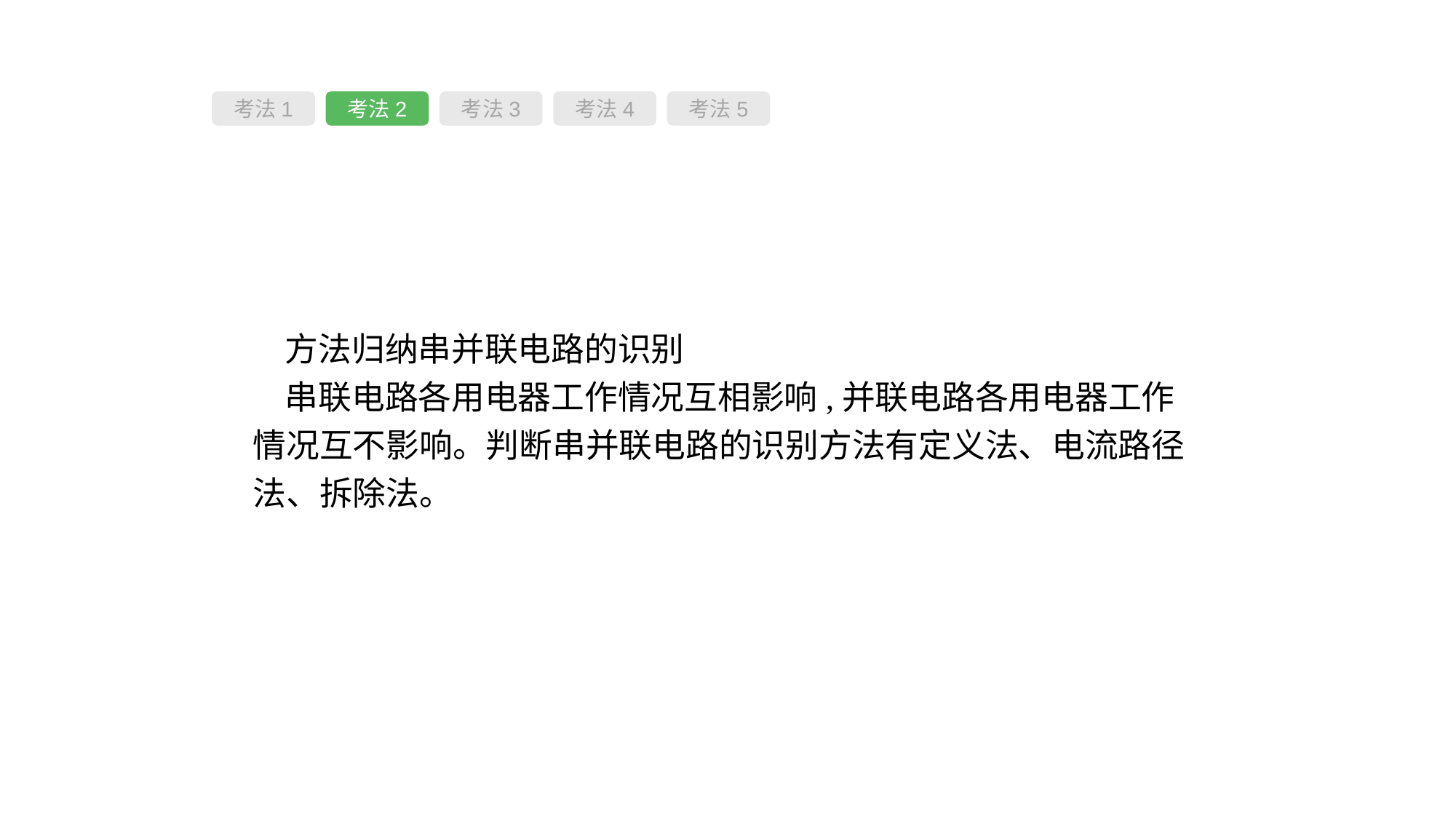

考法1
考法2
考法3
考法4
考法5
方法归纳串并联电路的识别
串联电路各用电器工作情况互相影响,并联电路各用电器工作情况互不影响。判断串并联电路的识别方法有定义法、电流路径法、拆除法。